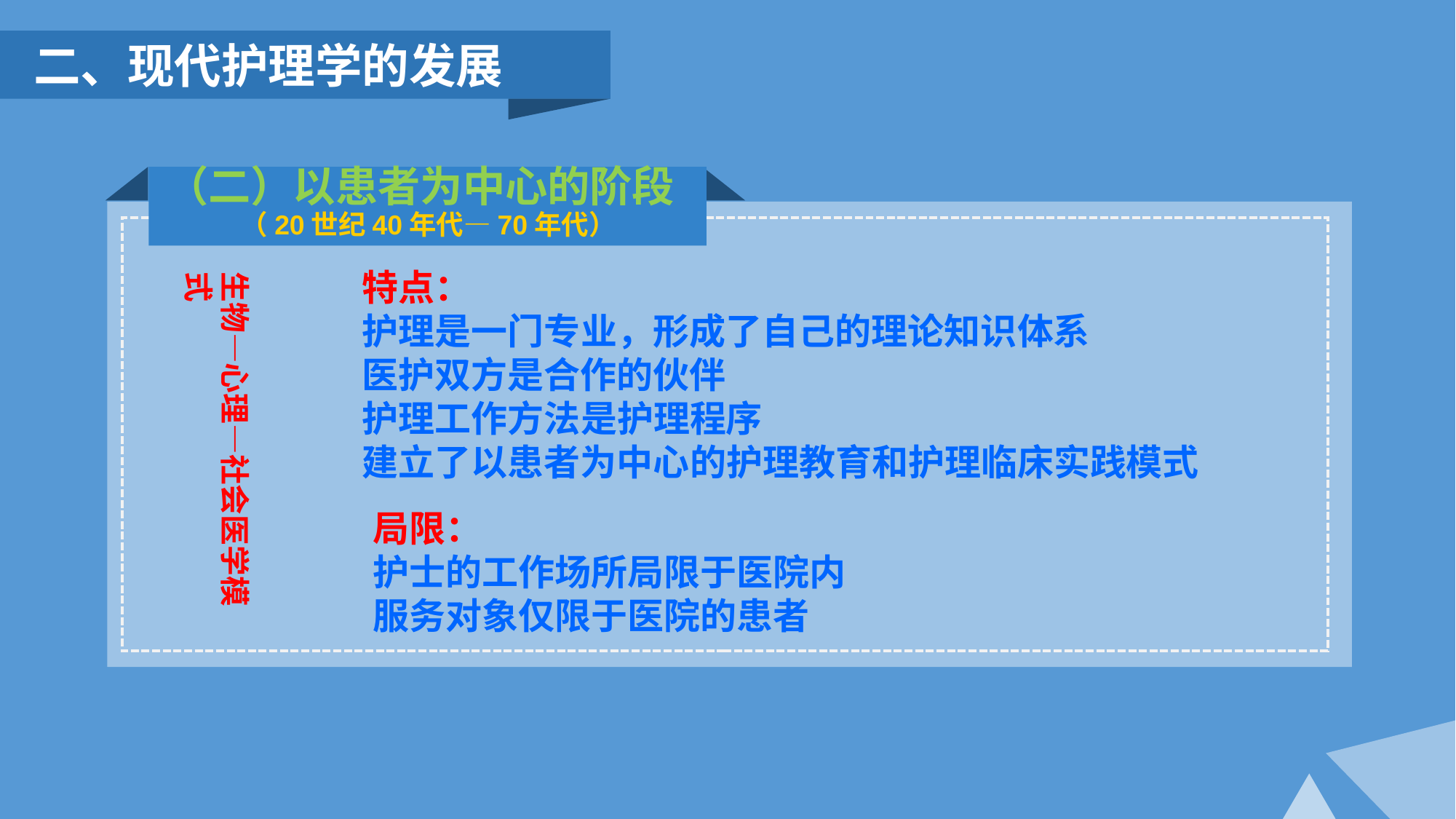

二、现代护理学的发展

（二）以患者为中心的阶段
           （20世纪40年代—70年代）

特点：
护理是一门专业，形成了自己的理论知识体系
医护双方是合作的伙伴
护理工作方法是护理程序
建立了以患者为中心的护理教育和护理临床实践模式
生物—心理—社会医学模式
局限：
护士的工作场所局限于医院内
服务对象仅限于医院的患者